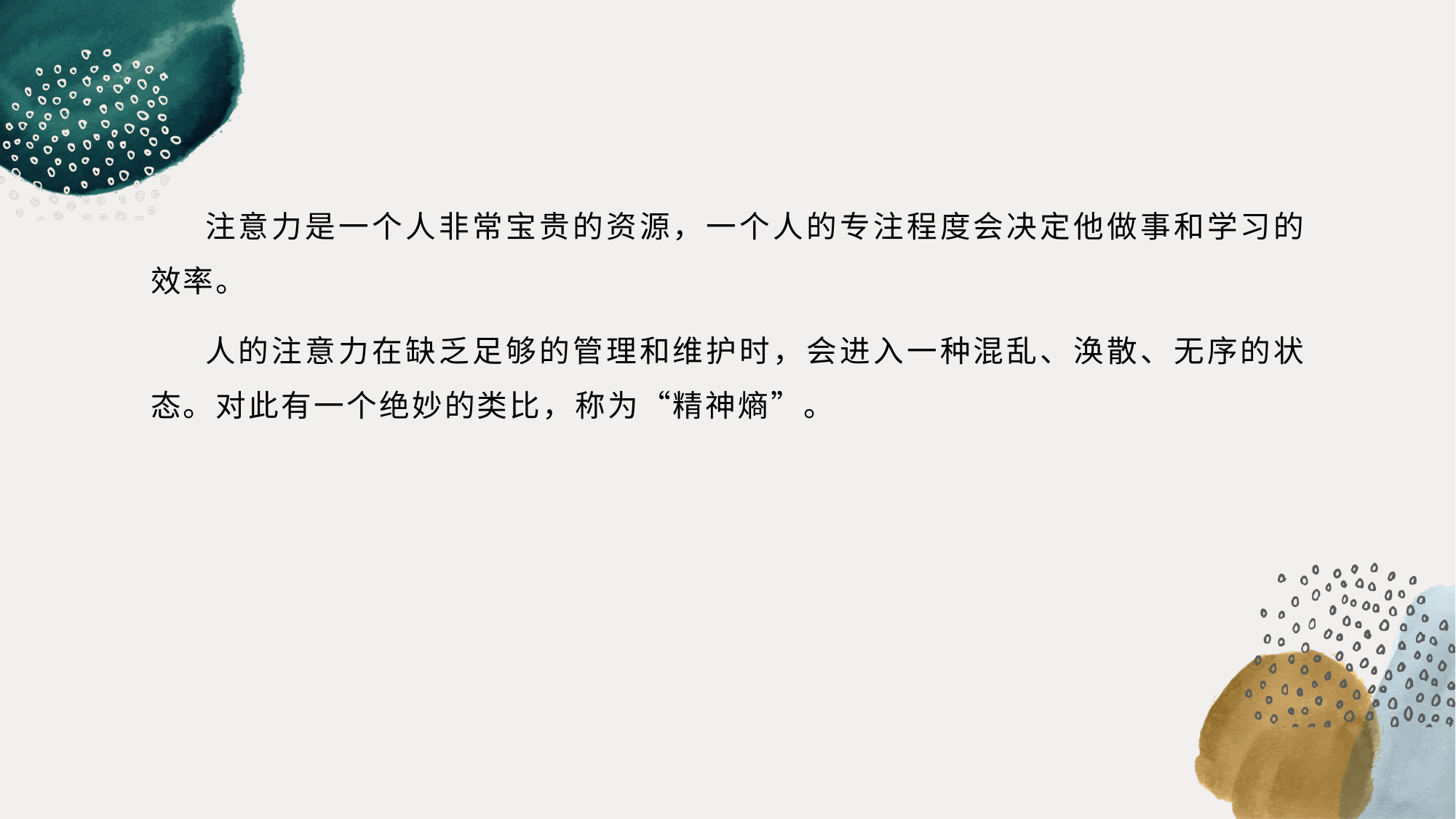

注意力是一个人非常宝贵的资源，一个人的专注程度会决定他做事和学习的效率。
人的注意力在缺乏足够的管理和维护时，会进入一种混乱、涣散、无序的状态。对此有一个绝妙的类比，称为“精神熵”。